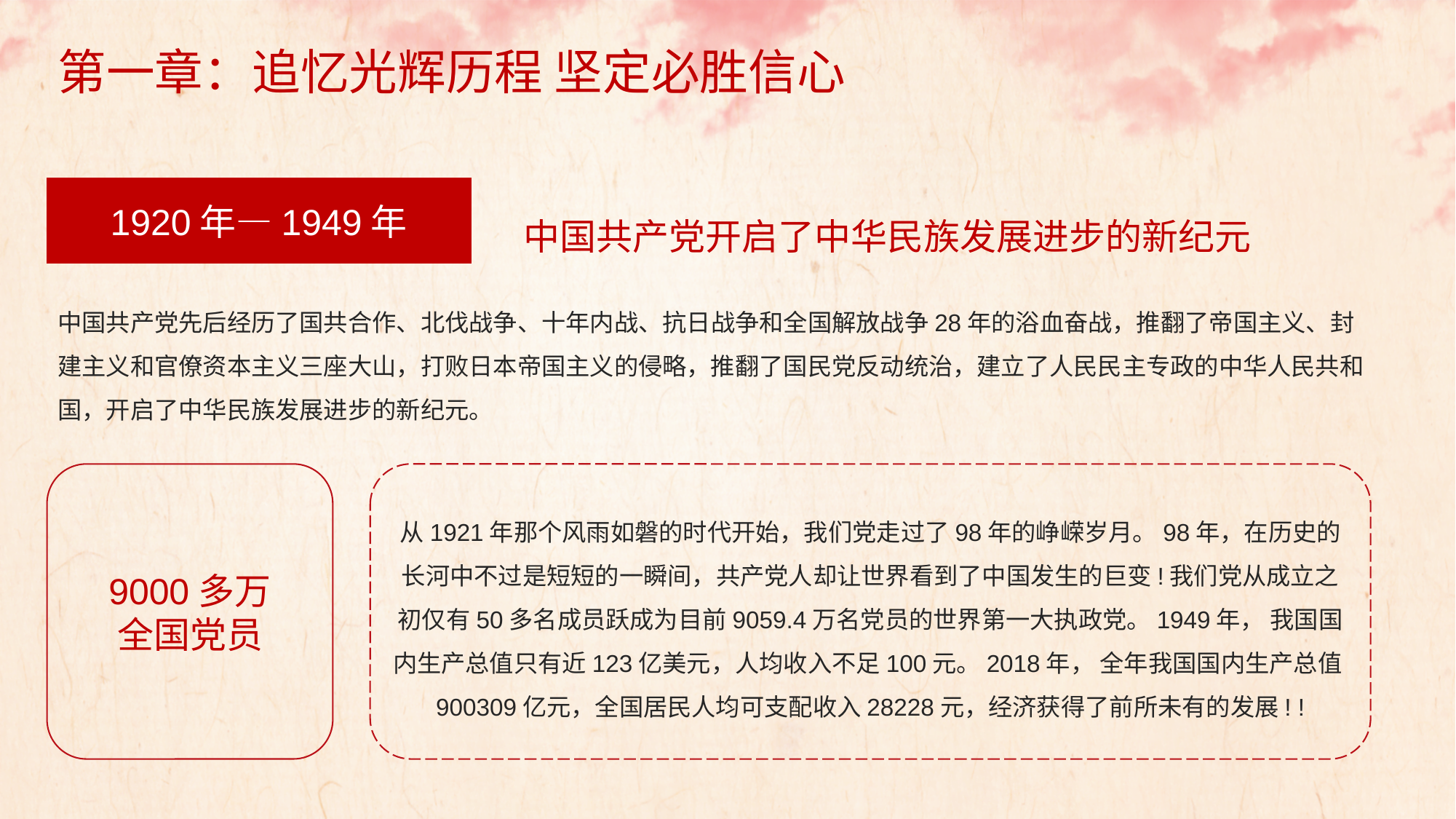

第一章：追忆光辉历程 坚定必胜信心
1920年—1949年
中国共产党开启了中华民族发展进步的新纪元
中国共产党先后经历了国共合作、北伐战争、十年内战、抗日战争和全国解放战争28年的浴血奋战，推翻了帝国主义、封建主义和官僚资本主义三座大山，打败日本帝国主义的侵略，推翻了国民党反动统治，建立了人民民主专政的中华人民共和国，开启了中华民族发展进步的新纪元。
9000多万
全国党员
从1921年那个风雨如磐的时代开始，我们党走过了98年的峥嵘岁月。98年，在历史的长河中不过是短短的一瞬间，共产党人却让世界看到了中国发生的巨变!我们党从成立之初仅有50多名成员跃成为目前9059.4万名党员的世界第一大执政党。1949年， 我国国内生产总值只有近123亿美元，人均收入不足100元。2018年， 全年我国国内生产总值900309亿元，全国居民人均可支配收入28228元，经济获得了前所未有的发展! !